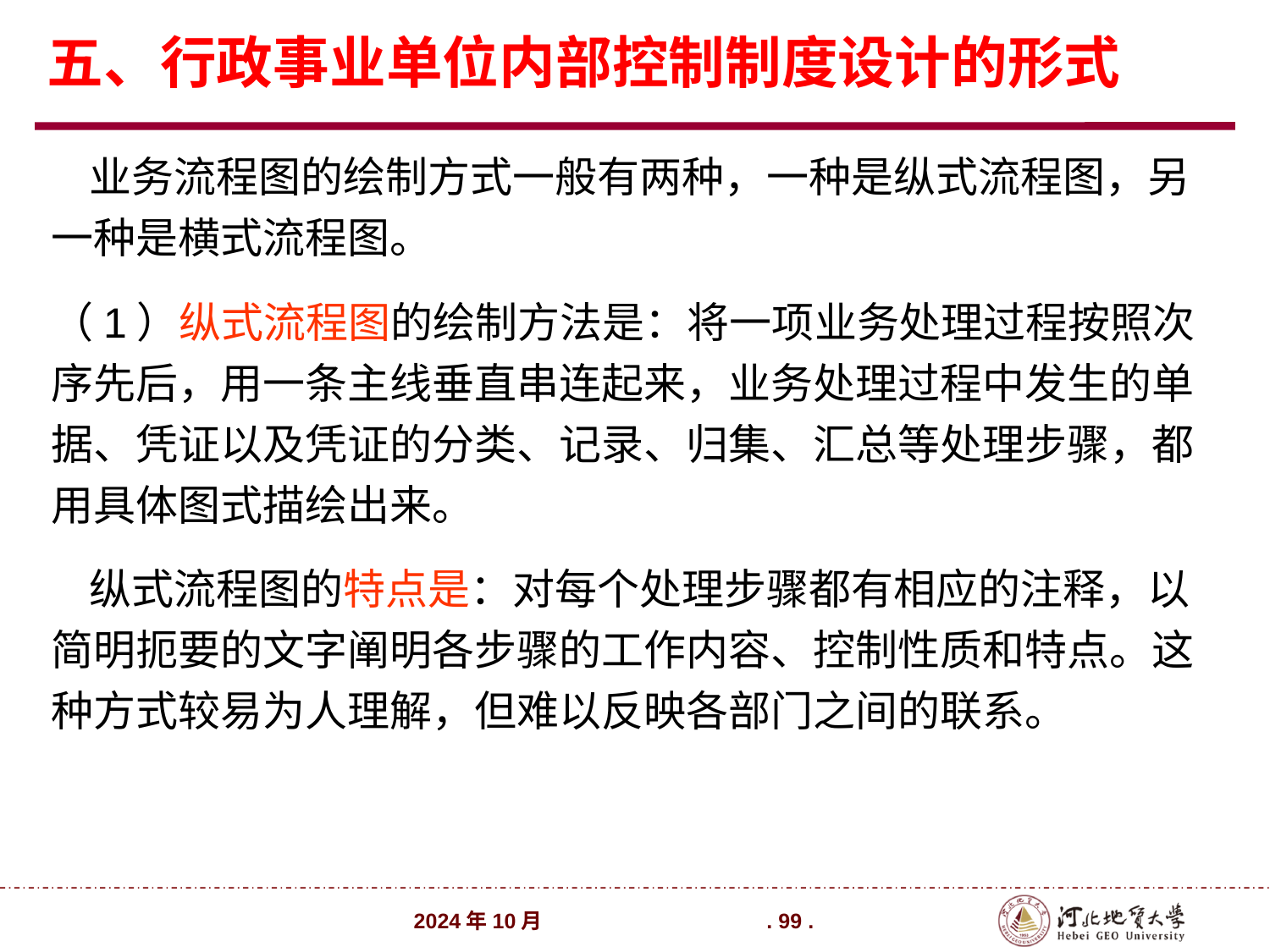

# 五、行政事业单位内部控制制度设计的形式
   业务流程图的绘制方式一般有两种，一种是纵式流程图，另一种是横式流程图。
（1）纵式流程图的绘制方法是：将一项业务处理过程按照次序先后，用一条主线垂直串连起来，业务处理过程中发生的单据、凭证以及凭证的分类、记录、归集、汇总等处理步骤，都用具体图式描绘出来。
   纵式流程图的特点是：对每个处理步骤都有相应的注释，以简明扼要的文字阐明各步骤的工作内容、控制性质和特点。这种方式较易为人理解，但难以反映各部门之间的联系。
2024年10月                                             . 99 .